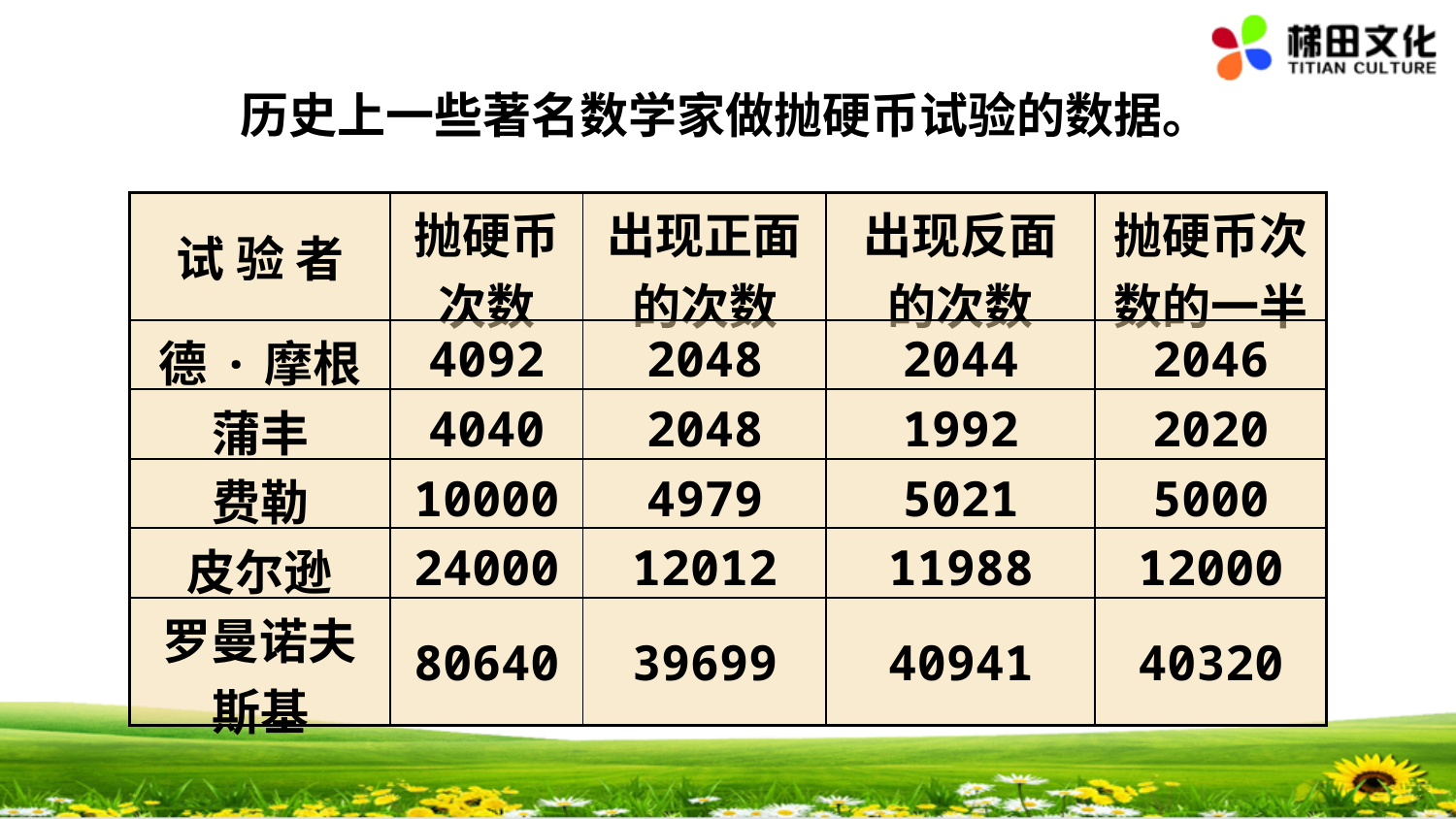

历史上一些著名数学家做抛硬币试验的数据。
| 试 验 者 | 抛硬币 次数 | 出现正面 的次数 | 出现反面 的次数 | 抛硬币次数的一半 |
| --- | --- | --- | --- | --- |
| 德·摩根 | 4092 | 2048 | 2044 | 2046 |
| 蒲丰 | 4040 | 2048 | 1992 | 2020 |
| 费勒 | 10000 | 4979 | 5021 | 5000 |
| 皮尔逊 | 24000 | 12012 | 11988 | 12000 |
| 罗曼诺夫斯基 | 80640 | 39699 | 40941 | 40320 |